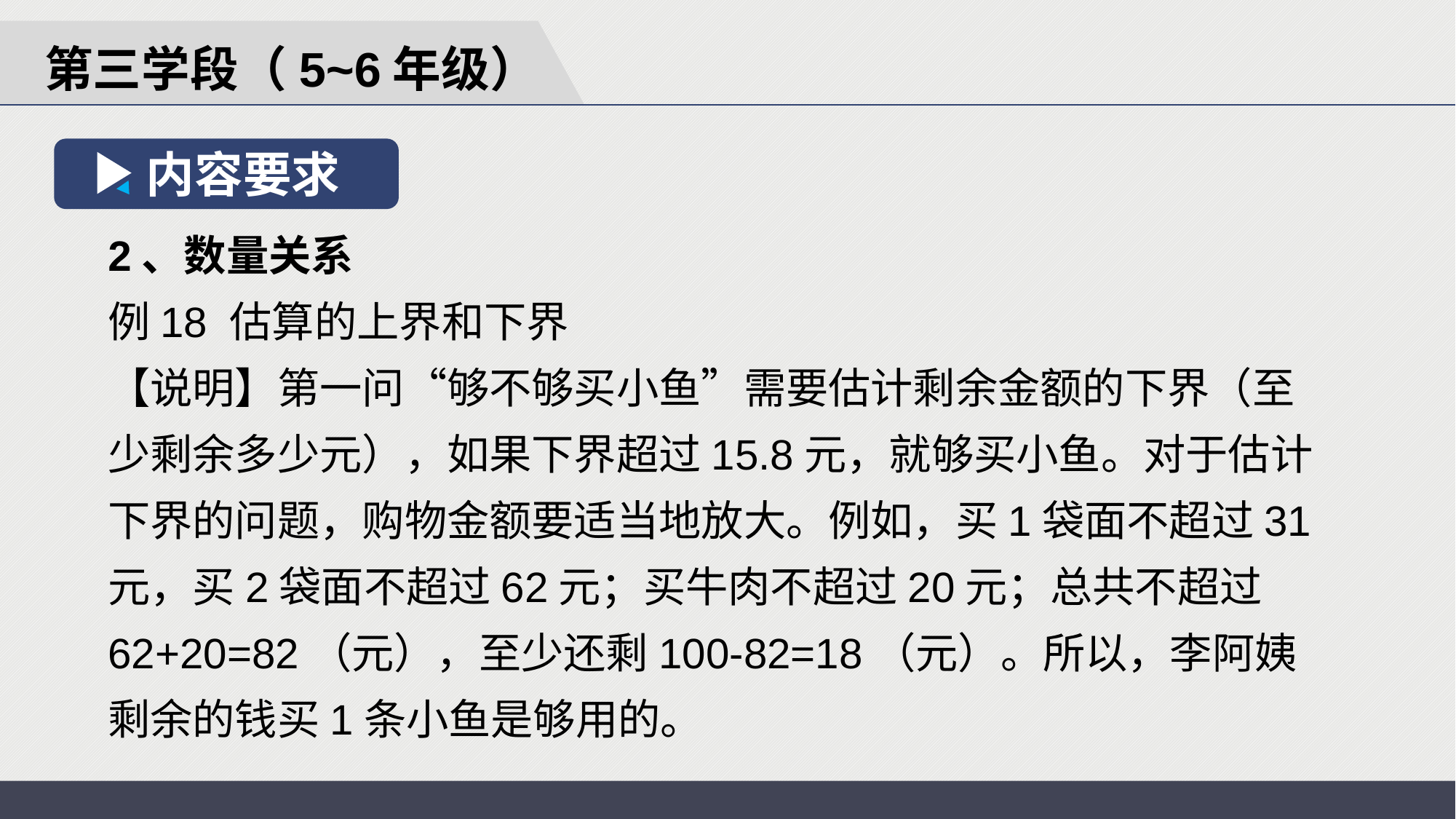

第三学段（5~6年级）
内容要求

2、数量关系
例18 估算的上界和下界
【说明】第一问“够不够买小鱼”需要估计剩余金额的下界（至少剩余多少元），如果下界超过15.8元，就够买小鱼。对于估计下界的问题，购物金额要适当地放大。例如，买1袋面不超过31元，买2袋面不超过62元；买牛肉不超过20元；总共不超过62+20=82（元），至少还剩100-82=18（元）。所以，李阿姨剩余的钱买1条小鱼是够用的。